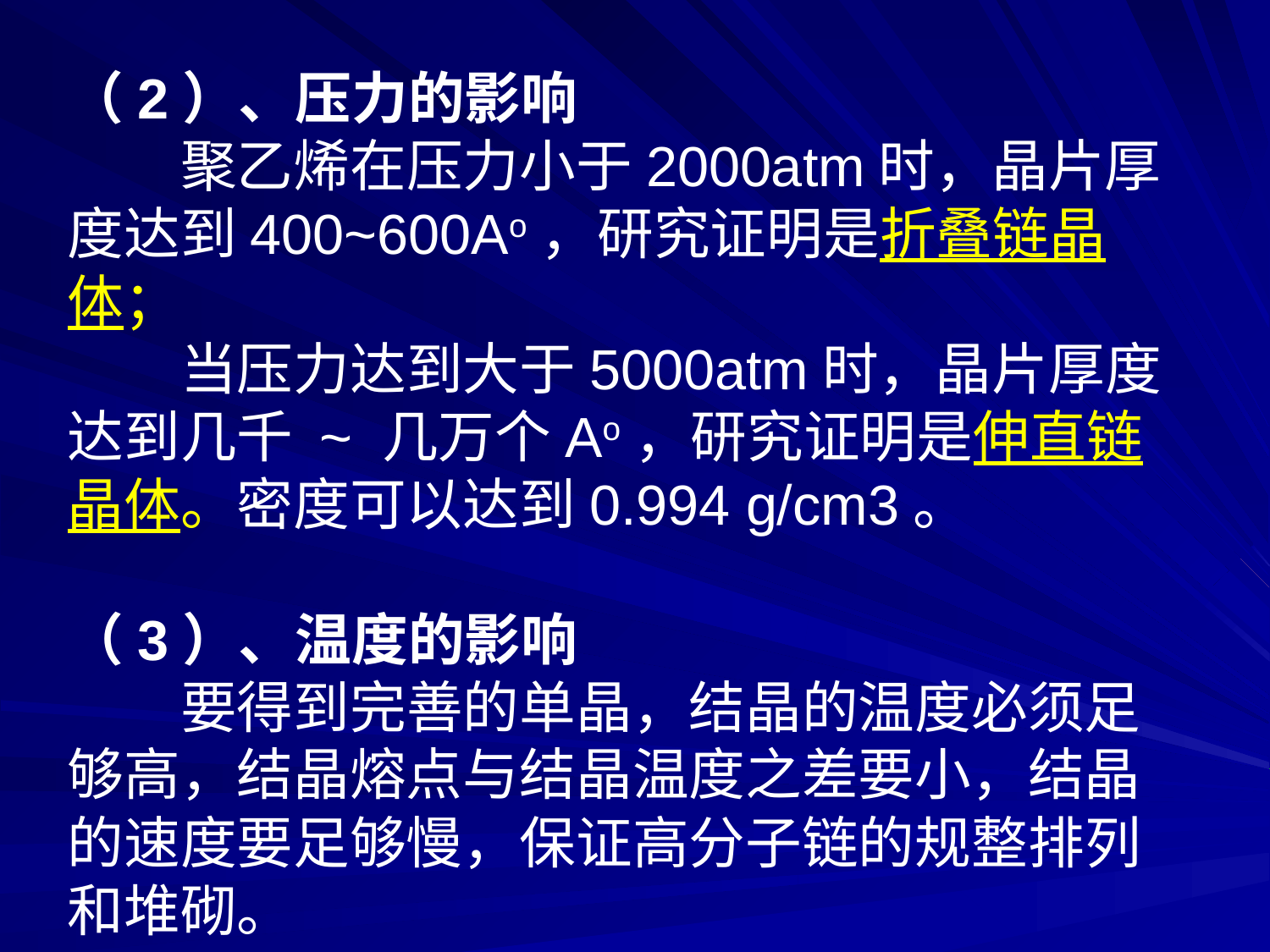

（2）、压力的影响
　　聚乙烯在压力小于2000atm时，晶片厚度达到400~600Ao，研究证明是折叠链晶体；
　　当压力达到大于5000atm时，晶片厚度达到几千 ~ 几万个Ao，研究证明是伸直链晶体。密度可以达到0.994 g/cm3。

（3）、温度的影响
　　要得到完善的单晶，结晶的温度必须足够高，结晶熔点与结晶温度之差要小，结晶的速度要足够慢，保证高分子链的规整排列和堆砌。